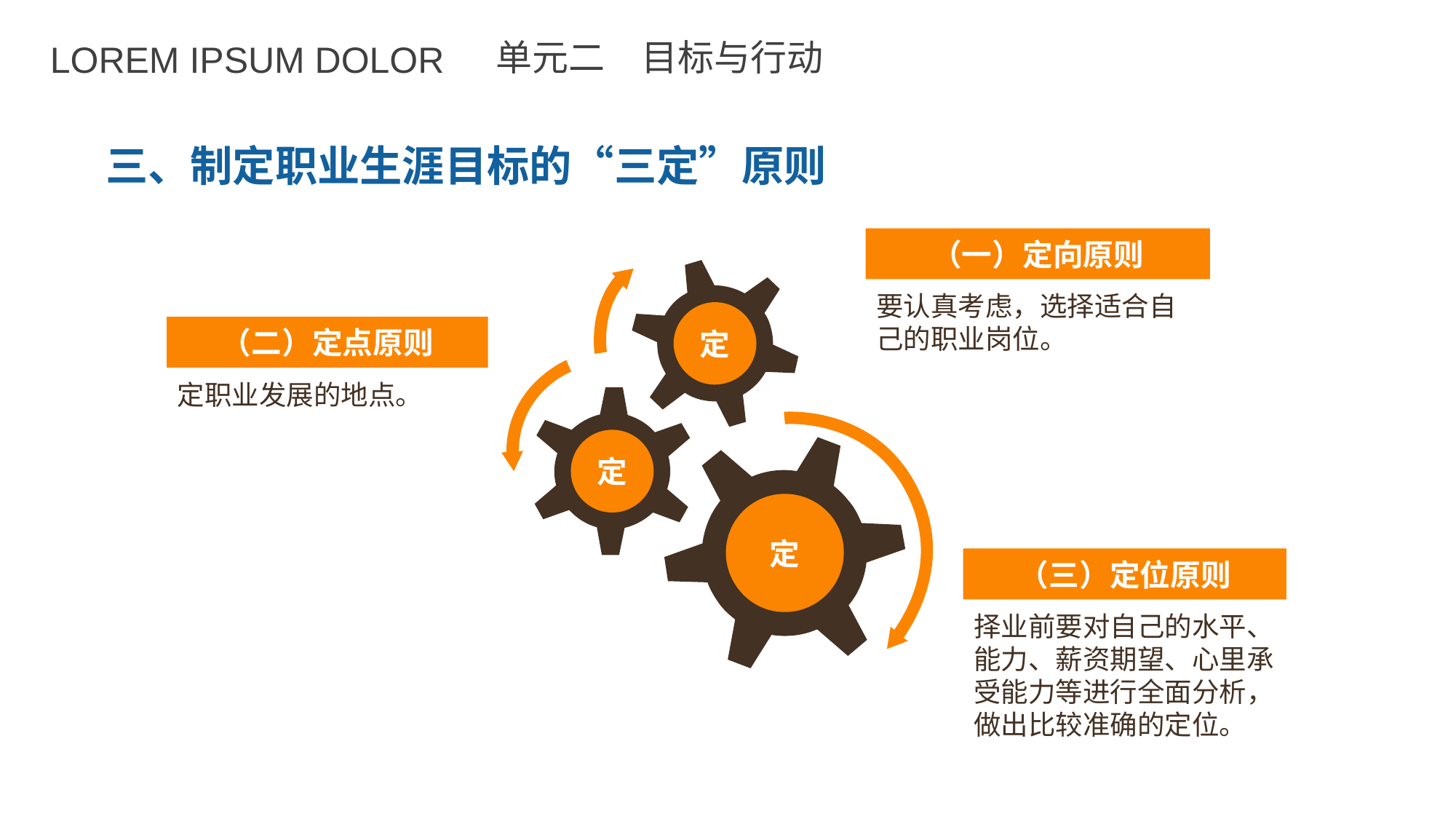

LOREM IPSUM DOLOR
单元二　目标与行动
三、制定职业生涯目标的“三定”原则
（一）定向原则

要认真考虑，选择适合自己的职业岗位。
定
（二）定点原则

定职业发展的地点。

定

定
（三）定位原则
择业前要对自己的水平、能力、薪资期望、心里承受能力等进行全面分析，做出比较准确的定位。